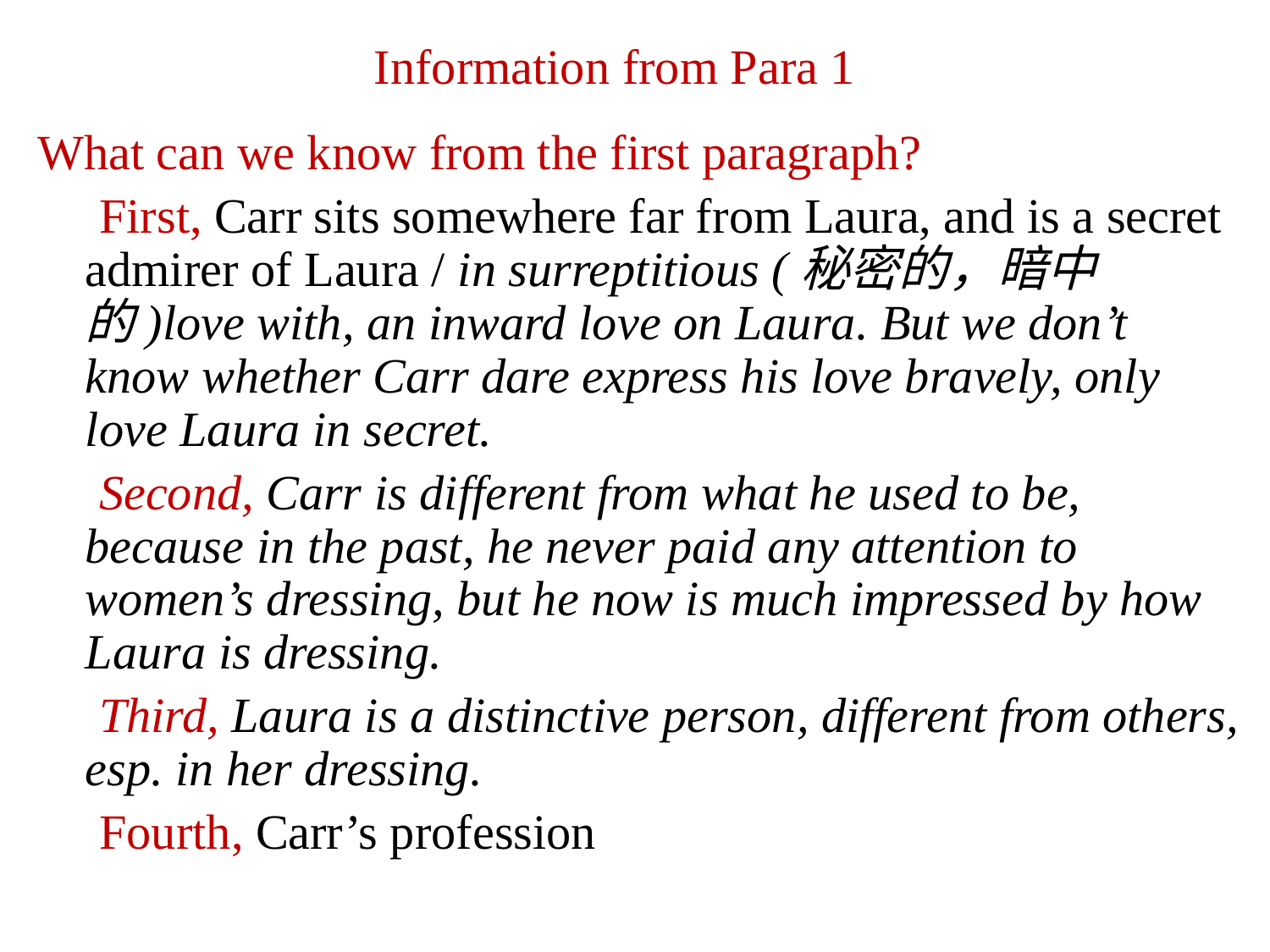

# Information from Para 1
What can we know from the first paragraph?
     First, Carr sits somewhere far from Laura, and is a secret admirer of Laura / in surreptitious (秘密的，暗中的)love with, an inward love on Laura. But we don’t know whether Carr dare express his love bravely, only love Laura in secret.
     Second, Carr is different from what he used to be, because in the past, he never paid any attention to women’s dressing, but he now is much impressed by how Laura is dressing.
     Third, Laura is a distinctive person, different from others, esp. in her dressing.
     Fourth, Carr’s profession